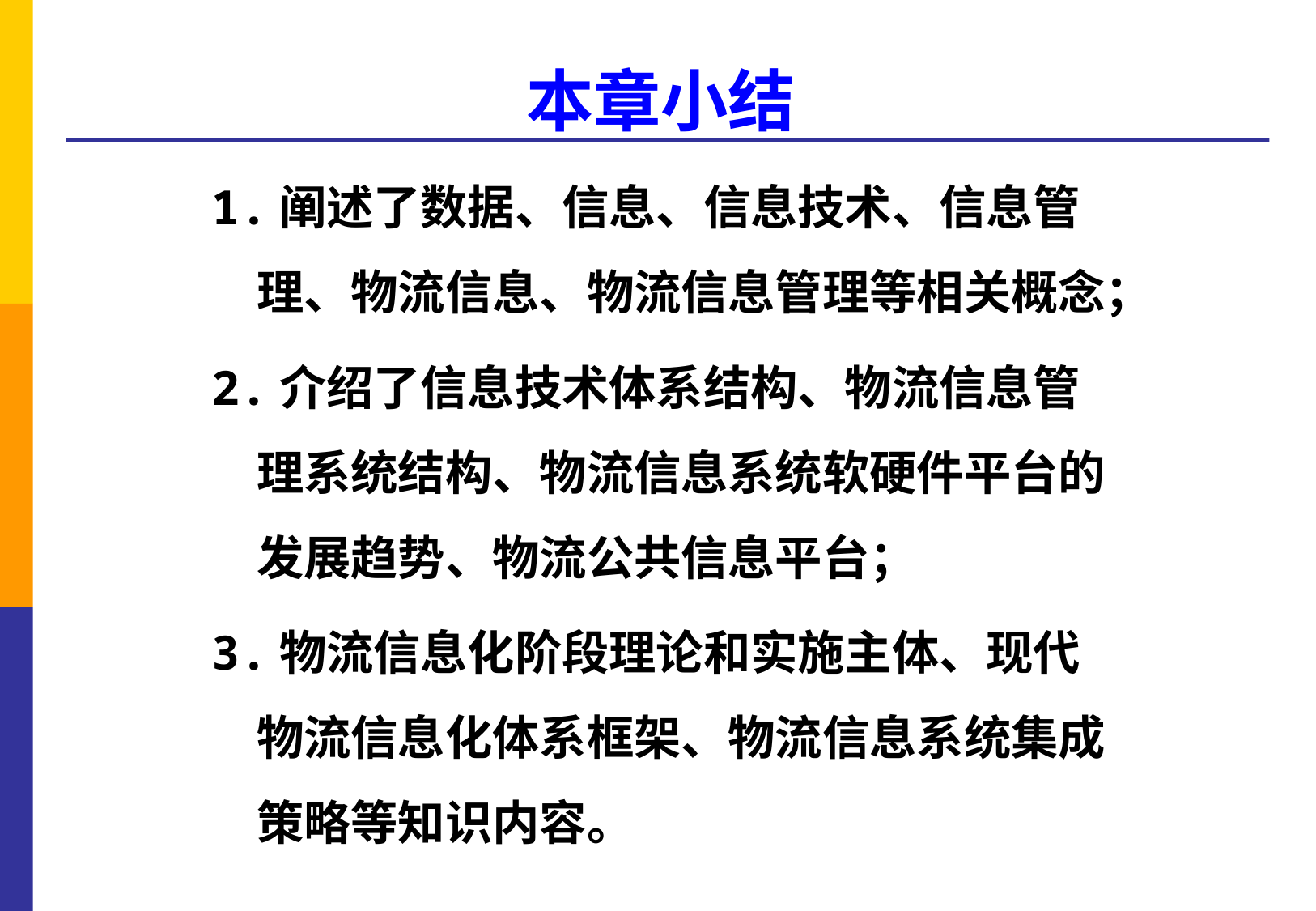

本章小结
1.阐述了数据、信息、信息技术、信息管理、物流信息、物流信息管理等相关概念；
2.介绍了信息技术体系结构、物流信息管理系统结构、物流信息系统软硬件平台的发展趋势、物流公共信息平台；
3.物流信息化阶段理论和实施主体、现代物流信息化体系框架、物流信息系统集成策略等知识内容。